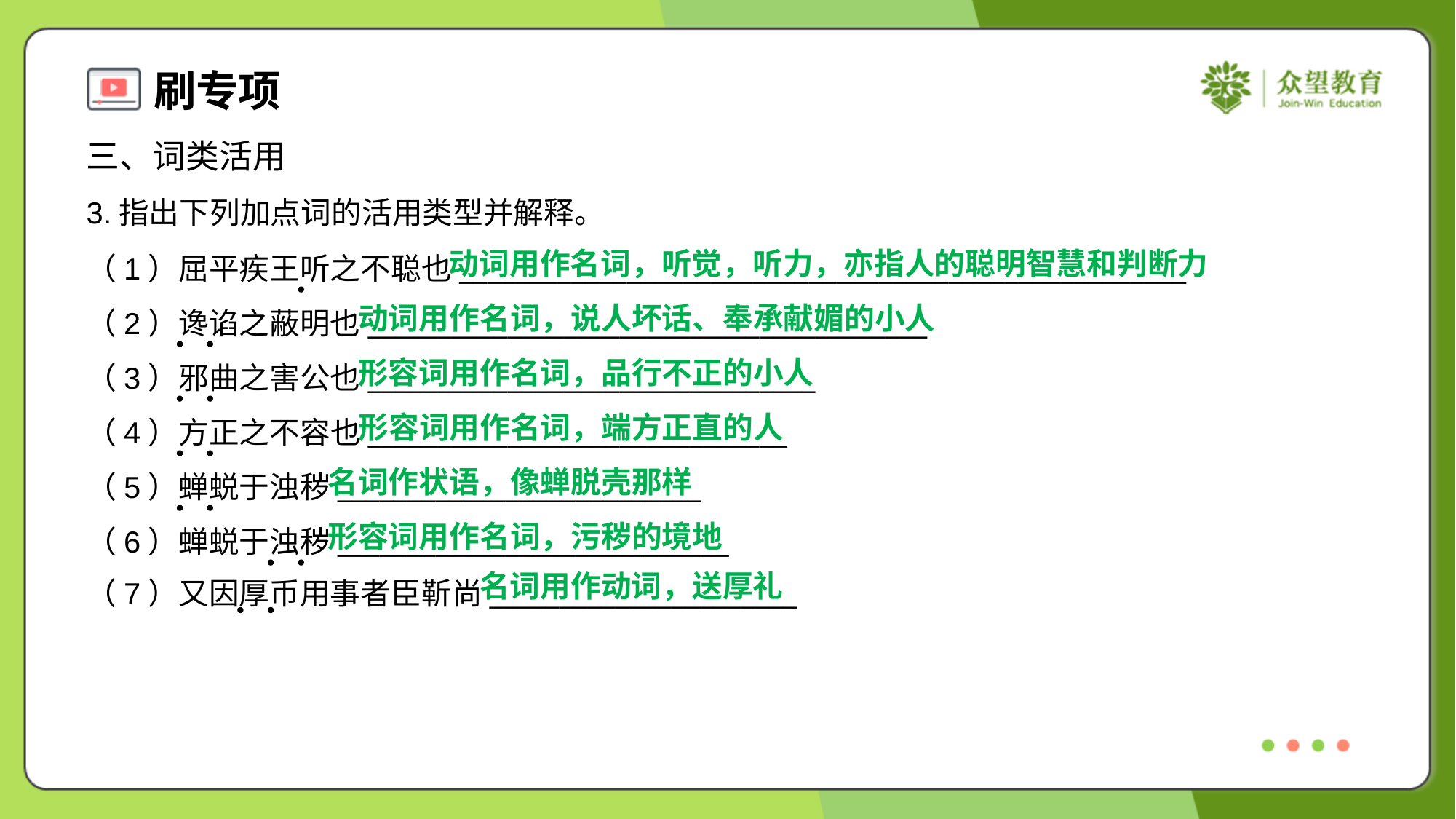

三、词类活用
3.指出下列加点词的活用类型并解释。
动词用作名词，听觉，听力，亦指人的聪明智慧和判断力
（1）屈平疾王听之不聪也____________________________________________________
（2）谗谄之蔽明也________________________________________
（3）邪曲之害公也________________________________
（4）方正之不容也______________________________
（5）蝉蜕于浊秽__________________________
（6）蝉蜕于浊秽____________________________
（7）又因厚币用事者臣靳尚______________________
动词用作名词，说人坏话、奉承献媚的小人

形容词用作名词，品行不正的小人

形容词用作名词，端方正直的人

名词作状语，像蝉脱壳那样

形容词用作名词，污秽的境地

名词用作动词，送厚礼